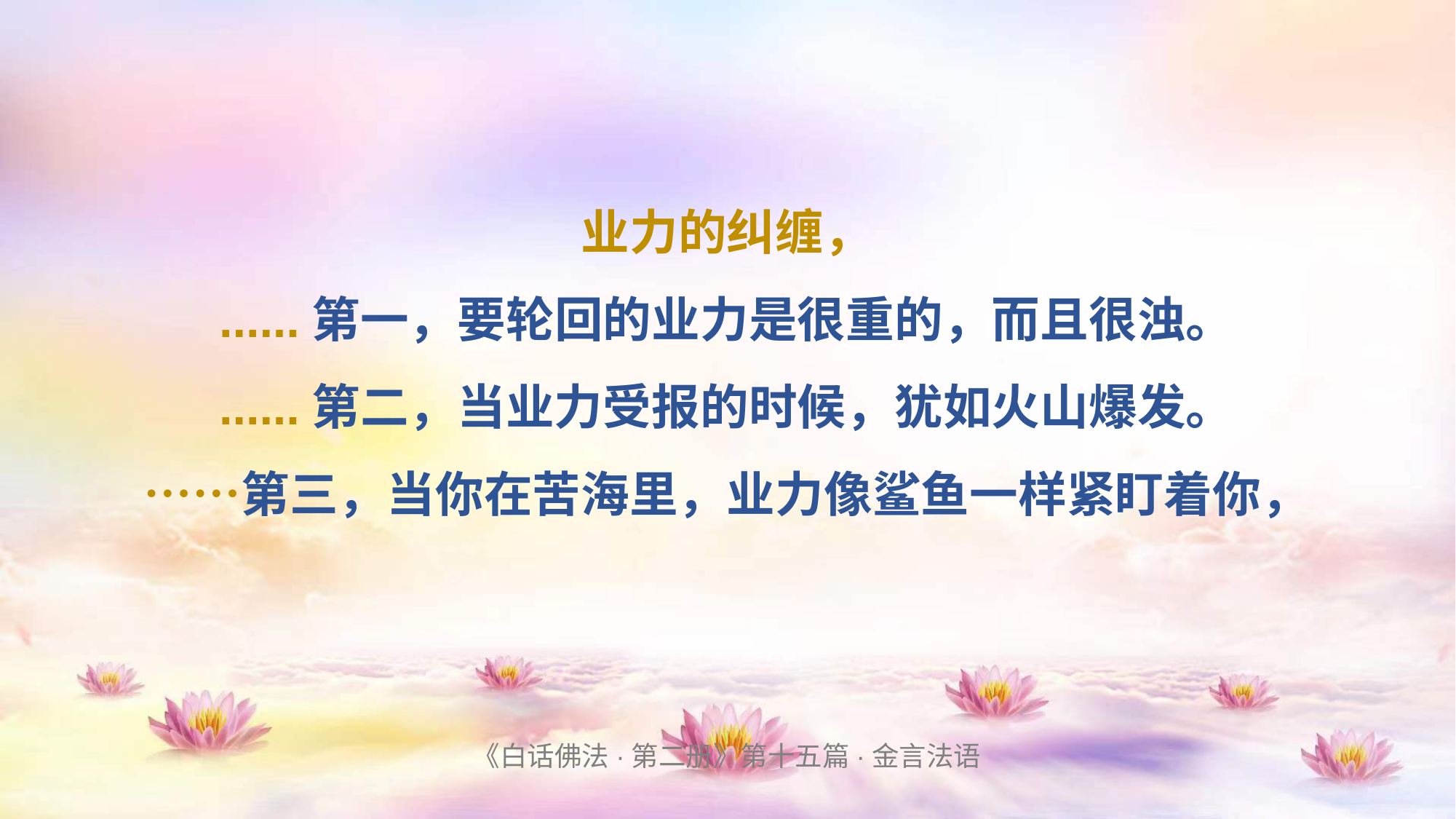

# 业力的纠缠， ......第一，要轮回的业力是很重的，而且很浊。 ......第二，当业力受报的时候，犹如火山爆发。 ……第三，当你在苦海里，业力像鲨鱼一样紧盯着你，
《白话佛法·第二册》第十五篇·金言法语